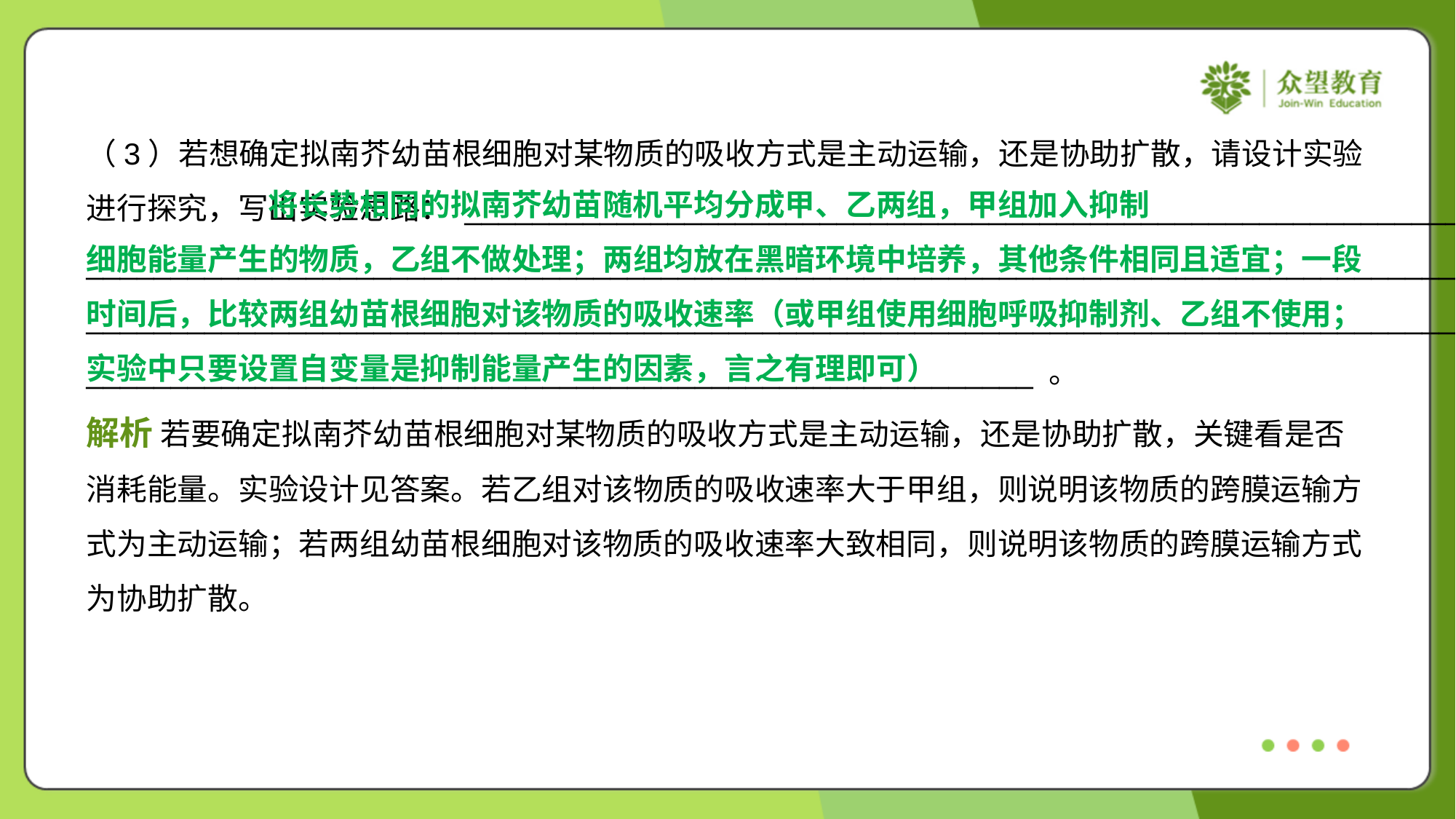

（3）若想确定拟南芥幼苗根细胞对某物质的吸收方式是主动运输，还是协助扩散，请设计实验
进行探究，写出实验思路： ___________________________________________________________
____________________________________________________________________________________
____________________________________________________________________________________
________________________________________________________ 。
                          将长势相同的拟南芥幼苗随机平均分成甲、乙两组，甲组加入抑制
细胞能量产生的物质，乙组不做处理；两组均放在黑暗环境中培养，其他条件相同且适宜；一段
时间后，比较两组幼苗根细胞对该物质的吸收速率（或甲组使用细胞呼吸抑制剂、乙组不使用；
实验中只要设置自变量是抑制能量产生的因素，言之有理即可）
解析 若要确定拟南芥幼苗根细胞对某物质的吸收方式是主动运输，还是协助扩散，关键看是否
消耗能量。实验设计见答案。若乙组对该物质的吸收速率大于甲组，则说明该物质的跨膜运输方
式为主动运输；若两组幼苗根细胞对该物质的吸收速率大致相同，则说明该物质的跨膜运输方式
为协助扩散。